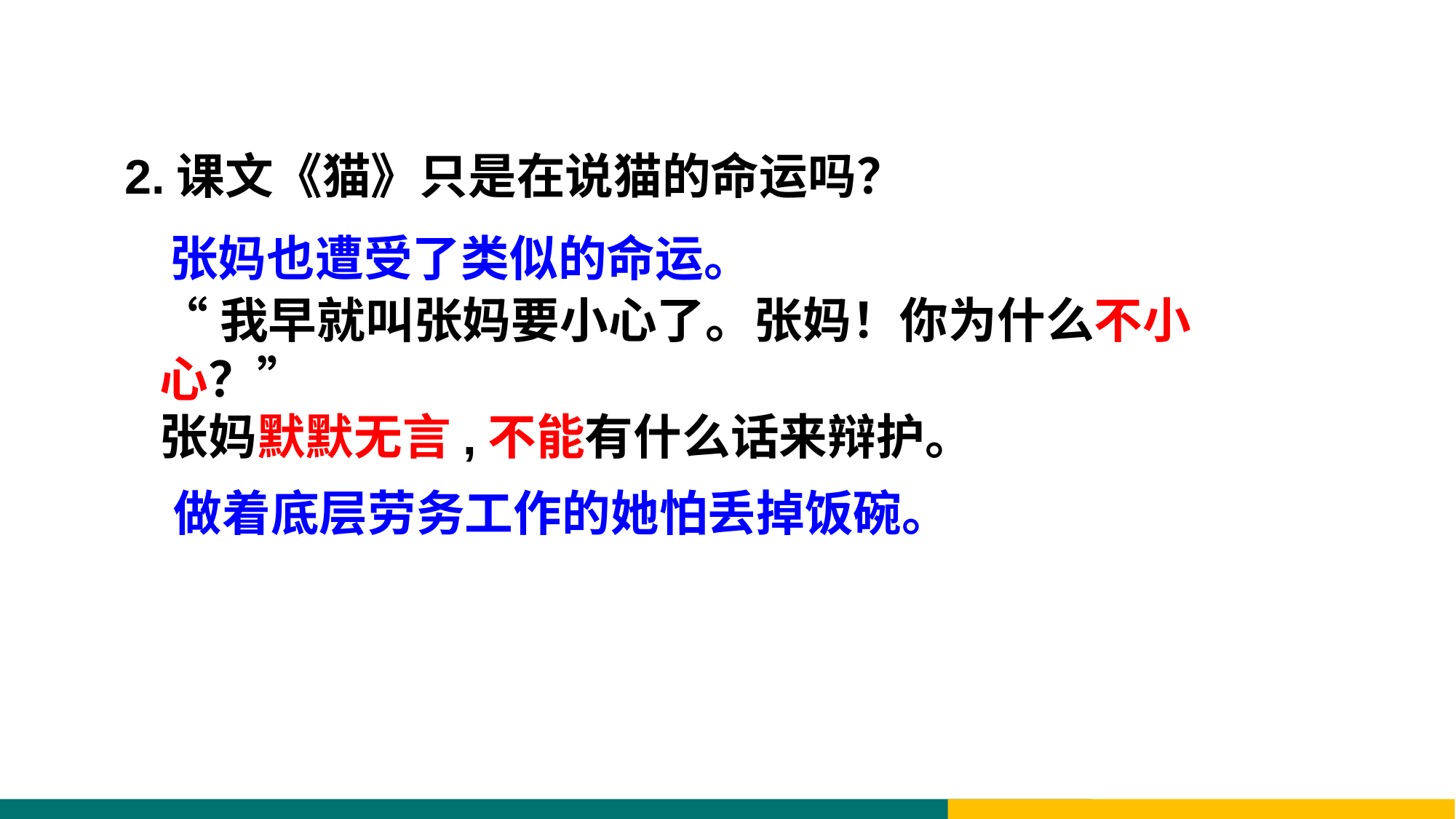

2.课文《猫》只是在说猫的命运吗？
    张妈也遭受了类似的命运。
“我早就叫张妈要小心了。张妈！你为什么不小心？”
张妈默默无言,不能有什么话来辩护。
做着底层劳务工作的她怕丢掉饭碗。